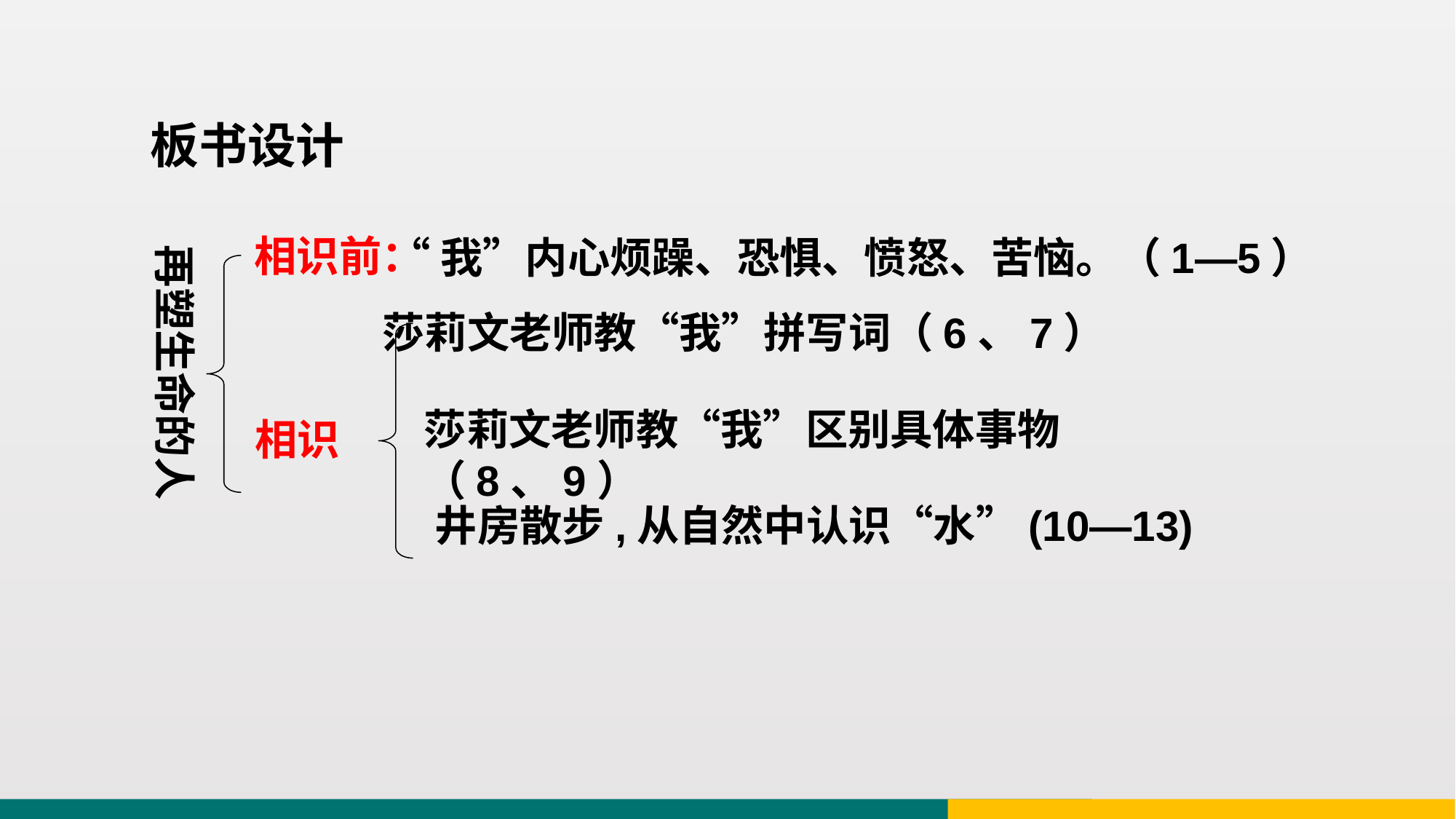

板书设计
相识前：
“我”内心烦躁、恐惧、愤怒、苦恼。（1—5）
再塑生命的人

莎莉文老师教“我”拼写词（6、7）

莎莉文老师教“我”区别具体事物（8、9）
相识
井房散步,从自然中认识“水”(10—13)